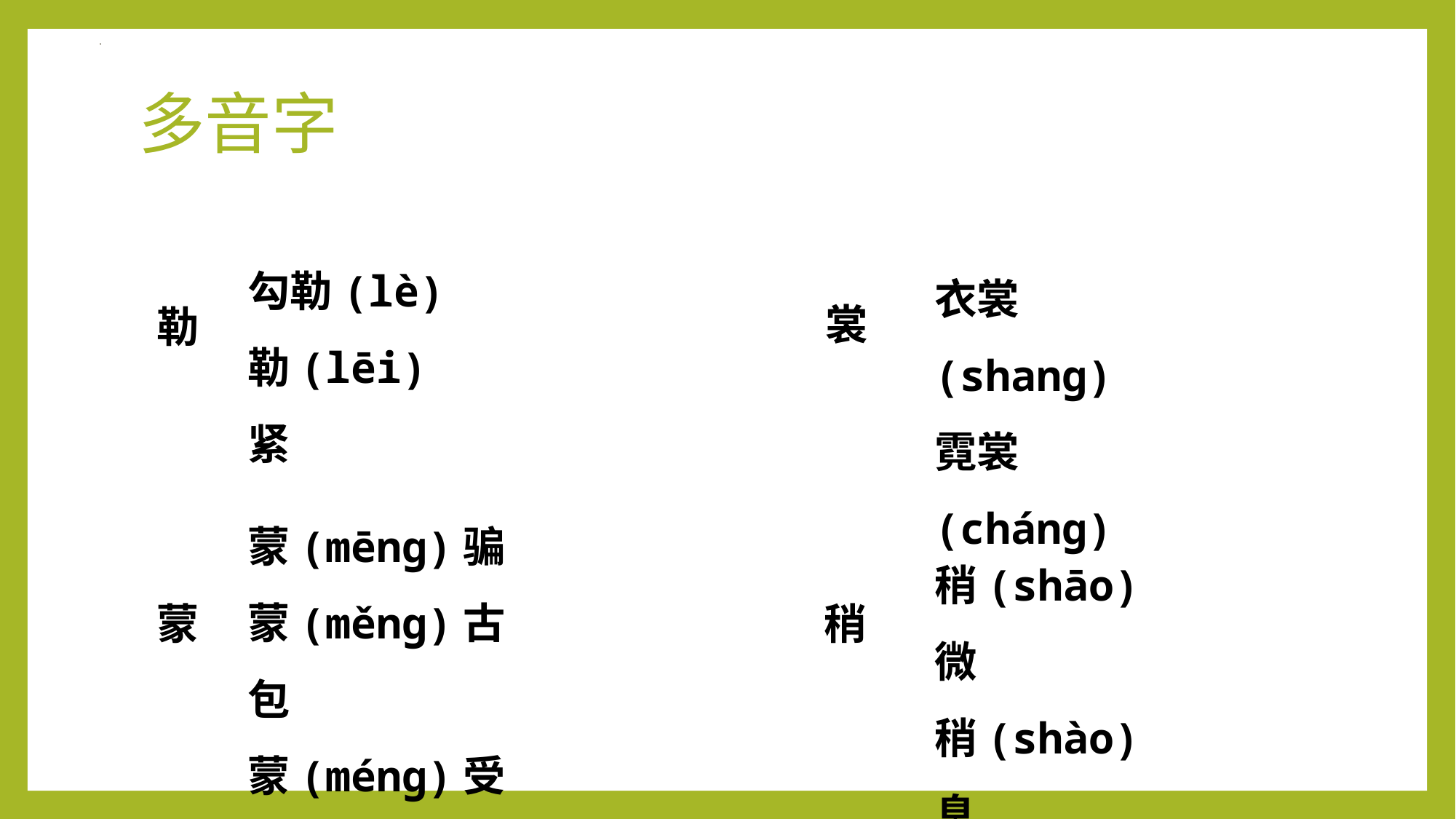

# 多音字
勾勒(lè)
勒(lēi)紧
衣裳(shang)
霓裳(cháng)
裳
勒

蒙(mēng)骗
蒙(měng)古包
蒙(méng)受
稍(shāo)微
稍(shào)息
蒙
稍